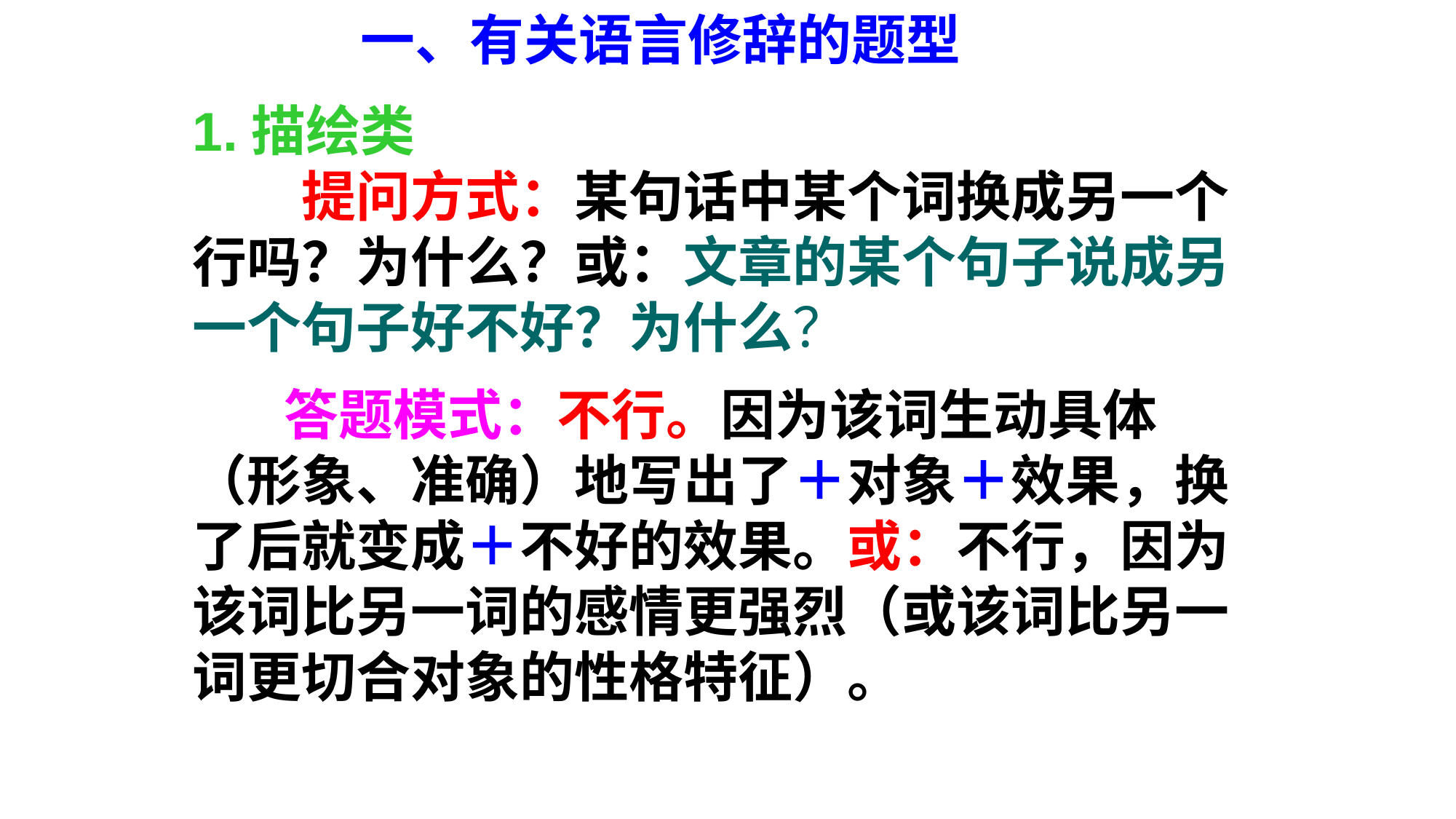

一、有关语言修辞的题型
1.描绘类
　　提问方式：某句话中某个词换成另一个行吗？为什么？或：文章的某个句子说成另一个句子好不好？为什么？
　   答题模式：不行。因为该词生动具体（形象、准确）地写出了＋对象＋效果，换了后就变成＋不好的效果。或：不行，因为该词比另一词的感情更强烈（或该词比另一词更切合对象的性格特征）。